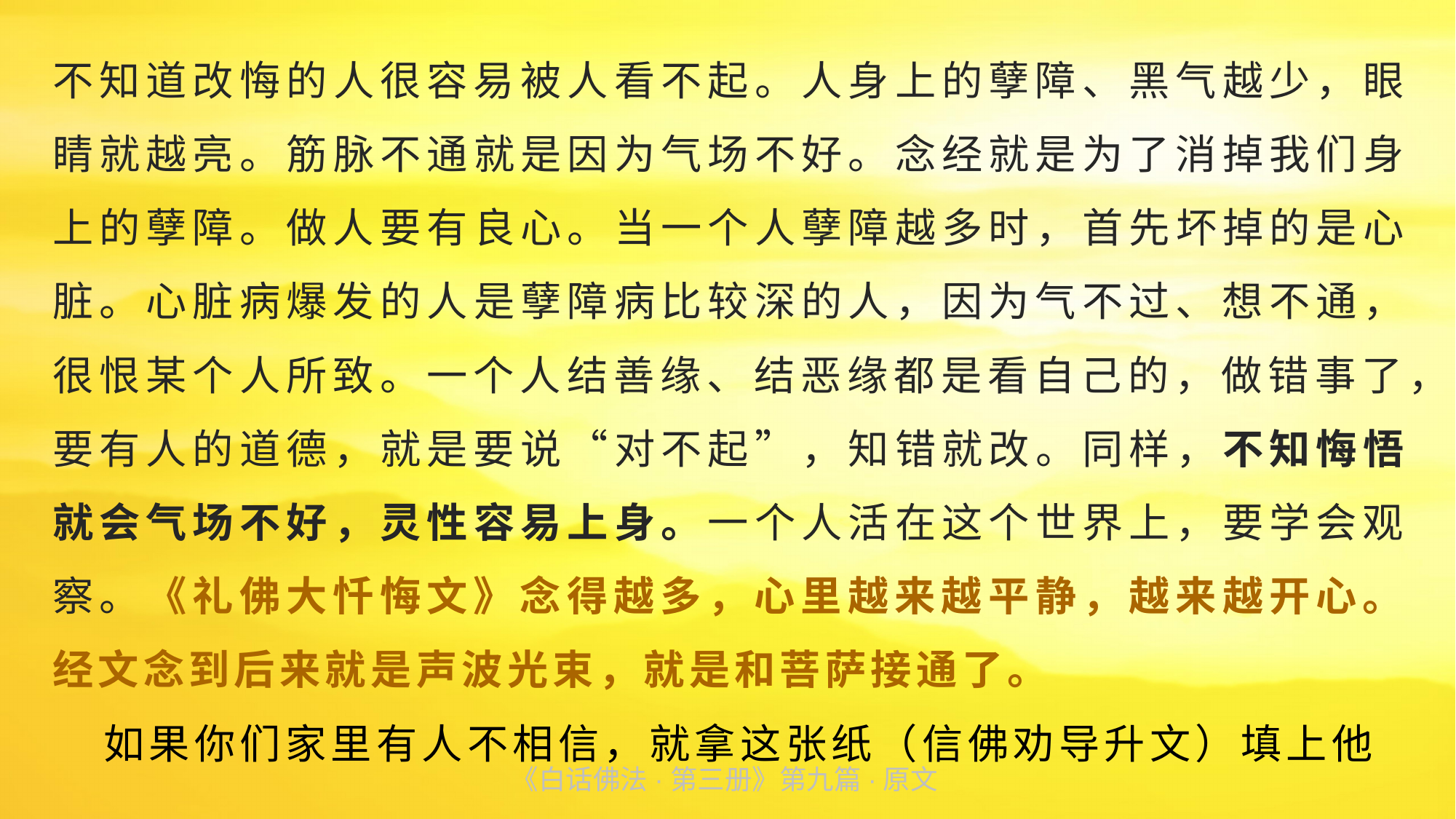

不知道改悔的人很容易被人看不起。人身上的孽障、黑气越少，眼睛就越亮。筋脉不通就是因为气场不好。念经就是为了消掉我们身上的孽障。做人要有良心。当一个人孽障越多时，首先坏掉的是心脏。心脏病爆发的人是孽障病比较深的人，因为气不过、想不通，很恨某个人所致。一个人结善缘、结恶缘都是看自己的，做错事了，要有人的道德，就是要说“对不起”，知错就改。同样，不知悔悟就会气场不好，灵性容易上身。一个人活在这个世界上，要学会观察。《礼佛大忏悔文》念得越多，心里越来越平静，越来越开心。经文念到后来就是声波光束，就是和菩萨接通了。
   如果你们家里有人不相信，就拿这张纸（信佛劝导升文）填上他
《白话佛法·第三册》第九篇·原文